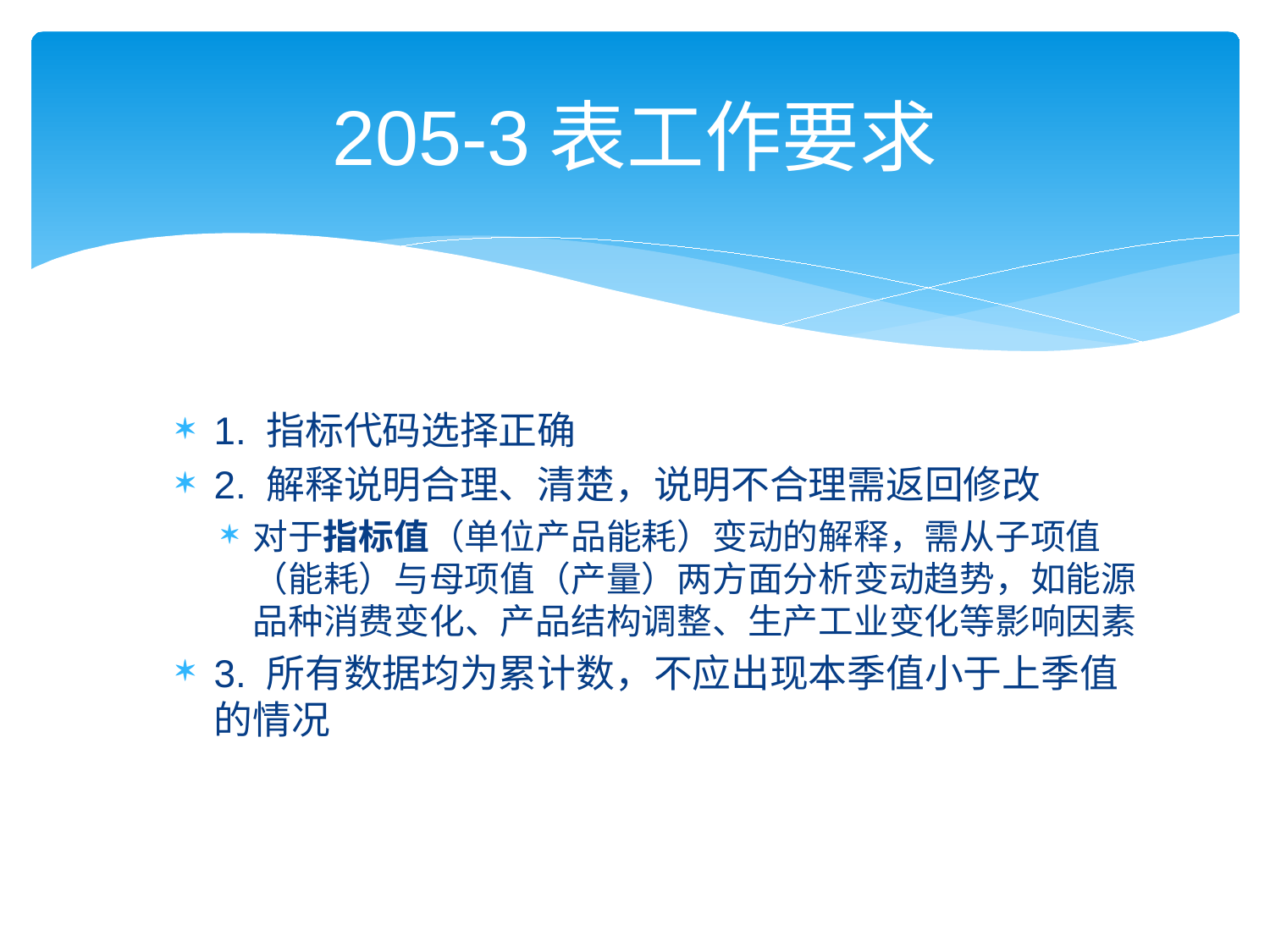

# 205-3表工作要求
1. 指标代码选择正确
2. 解释说明合理、清楚，说明不合理需返回修改
对于指标值（单位产品能耗）变动的解释，需从子项值（能耗）与母项值（产量）两方面分析变动趋势，如能源品种消费变化、产品结构调整、生产工业变化等影响因素
3. 所有数据均为累计数，不应出现本季值小于上季值的情况
25